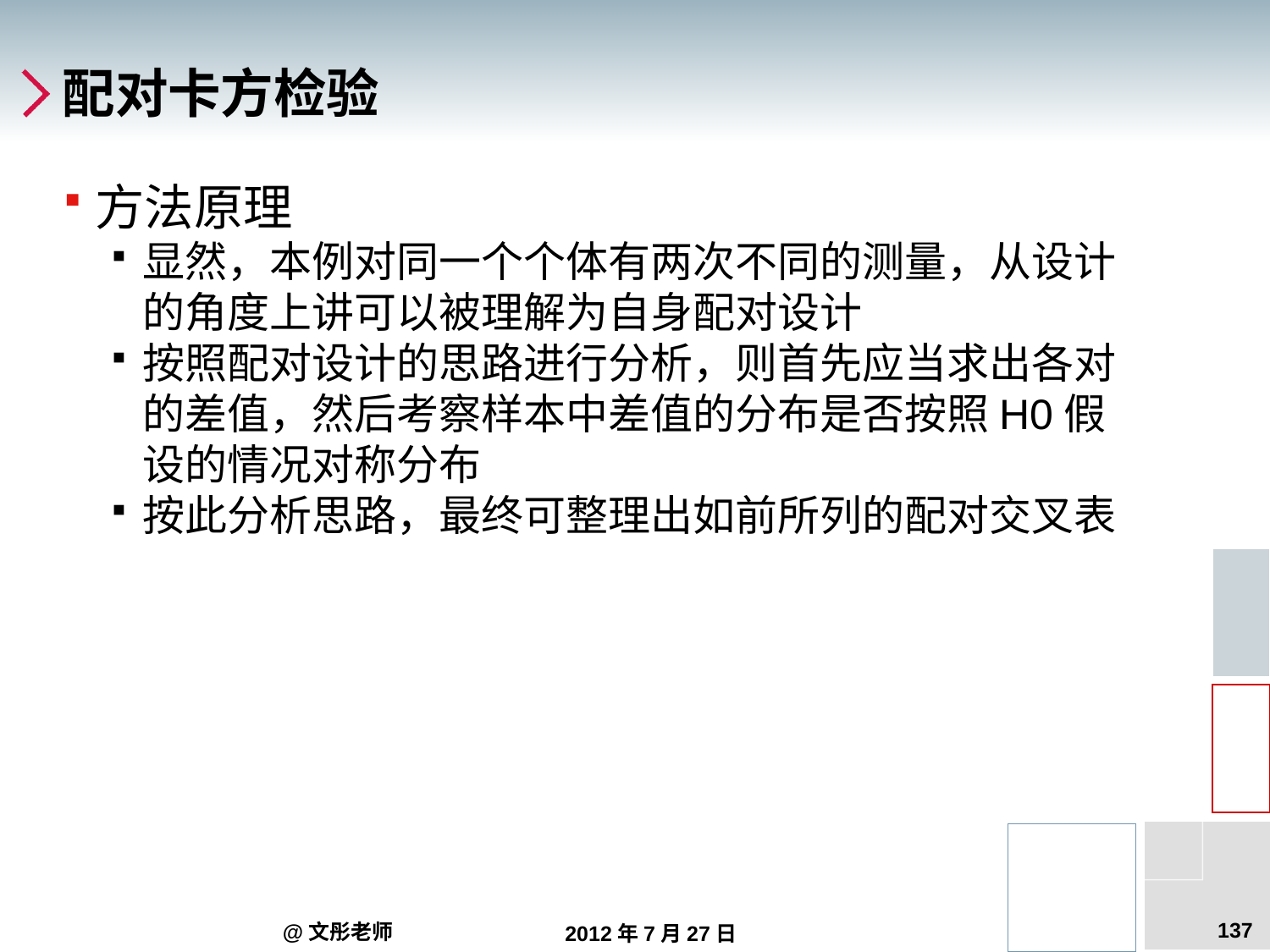

# 配对卡方检验
方法原理
显然，本例对同一个个体有两次不同的测量，从设计的角度上讲可以被理解为自身配对设计
按照配对设计的思路进行分析，则首先应当求出各对的差值，然后考察样本中差值的分布是否按照H0假设的情况对称分布
按此分析思路，最终可整理出如前所列的配对交叉表
137
@文彤老师

2012年7月27日